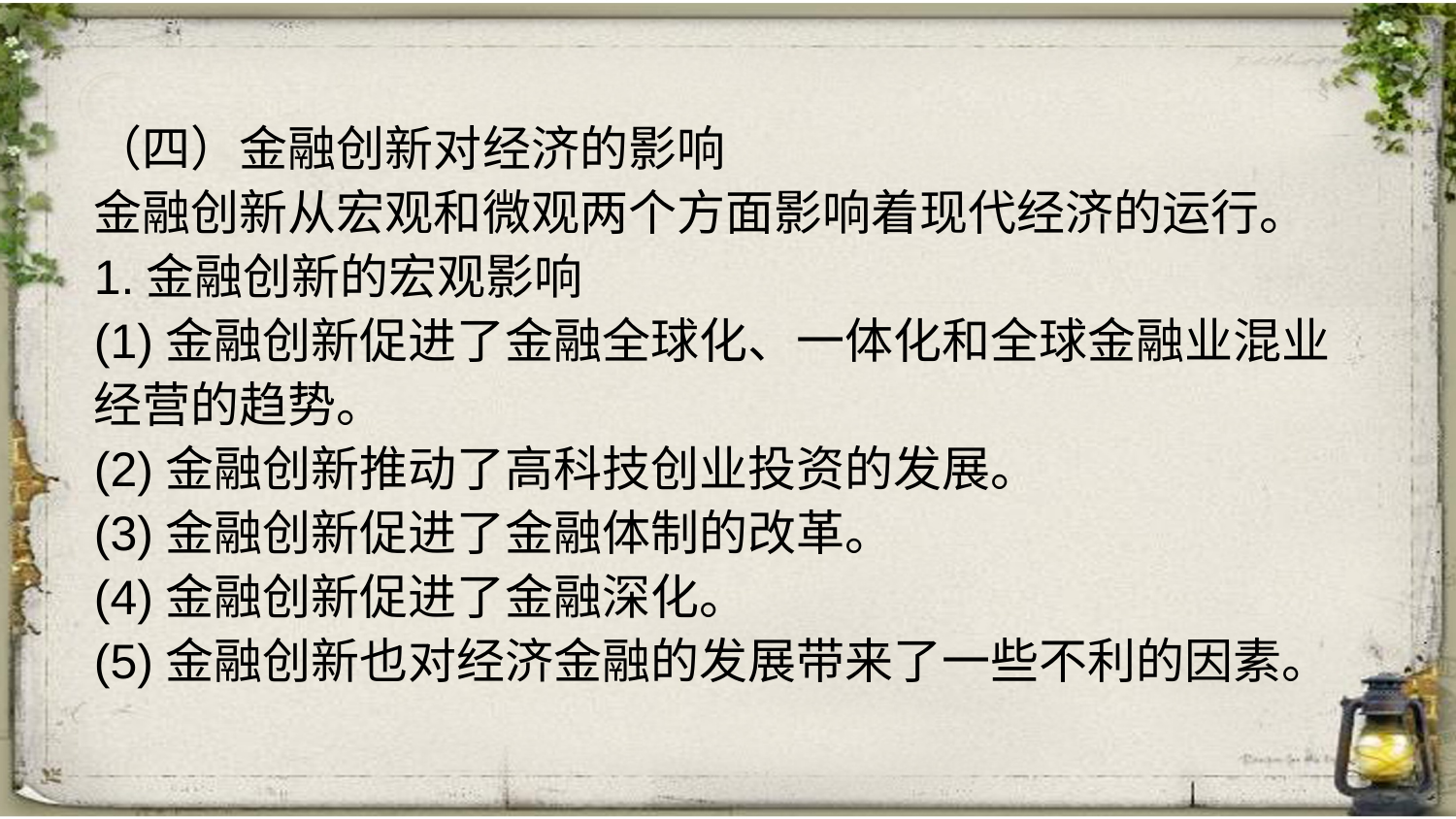

（四）金融创新对经济的影响
金融创新从宏观和微观两个方面影响着现代经济的运行。
1.金融创新的宏观影响
(1)金融创新促进了金融全球化、一体化和全球金融业混业经营的趋势。
(2)金融创新推动了高科技创业投资的发展。
(3)金融创新促进了金融体制的改革。
(4)金融创新促进了金融深化。
(5)金融创新也对经济金融的发展带来了一些不利的因素。